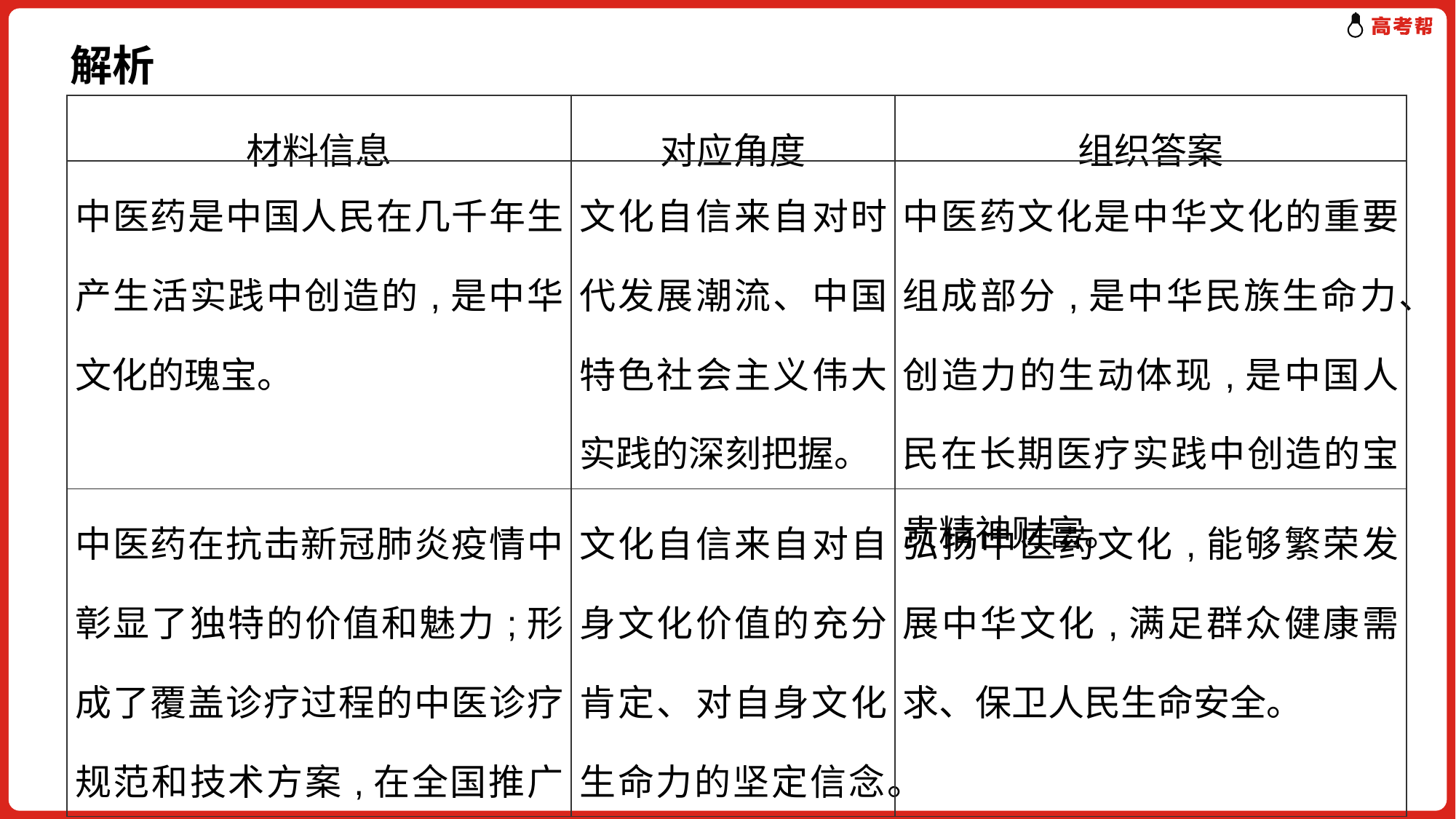

解析
| 材料信息 | 对应角度 | 组织答案 |
| --- | --- | --- |
| 中医药是中国人民在几千年生产生活实践中创造的,是中华文化的瑰宝。 | 文化自信来自对时代发展潮流、中国特色社会主义伟大实践的深刻把握。 | 中医药文化是中华文化的重要组成部分,是中华民族生命力、创造力的生动体现,是中国人民在长期医疗实践中创造的宝贵精神财富。 |
| 中医药在抗击新冠肺炎疫情中彰显了独特的价值和魅力;形成了覆盖诊疗过程的中医诊疗规范和技术方案,在全国推广使用。 | 文化自信来自对自身文化价值的充分肯定、对自身文化生命力的坚定信念。 | 弘扬中医药文化,能够繁荣发展中华文化,满足群众健康需求、保卫人民生命安全。 |